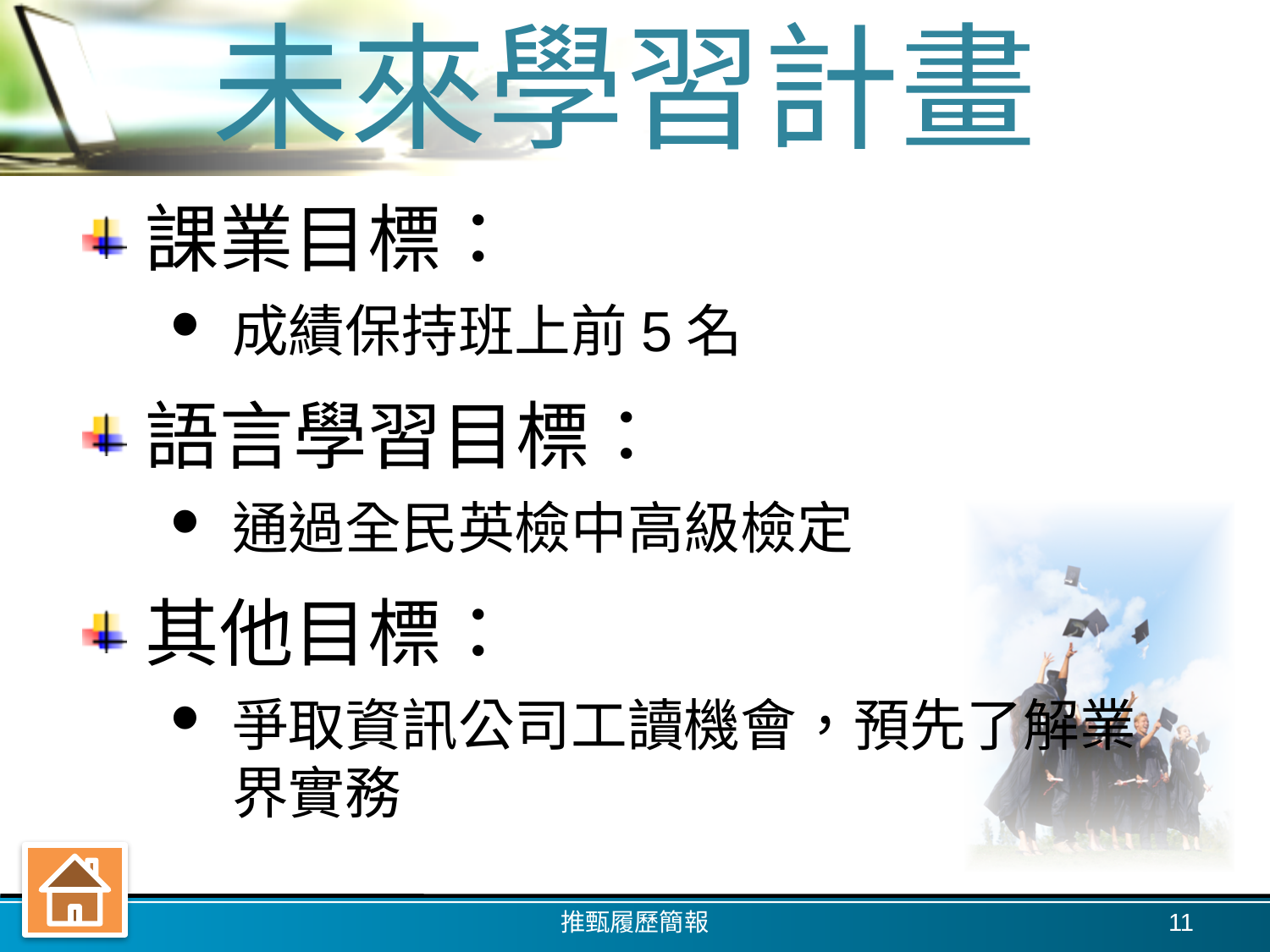

# 未來學習計畫
課業目標：
成績保持班上前5名
語言學習目標：
通過全民英檢中高級檢定
其他目標：
爭取資訊公司工讀機會，預先了解業界實務

推甄履歷簡報
11